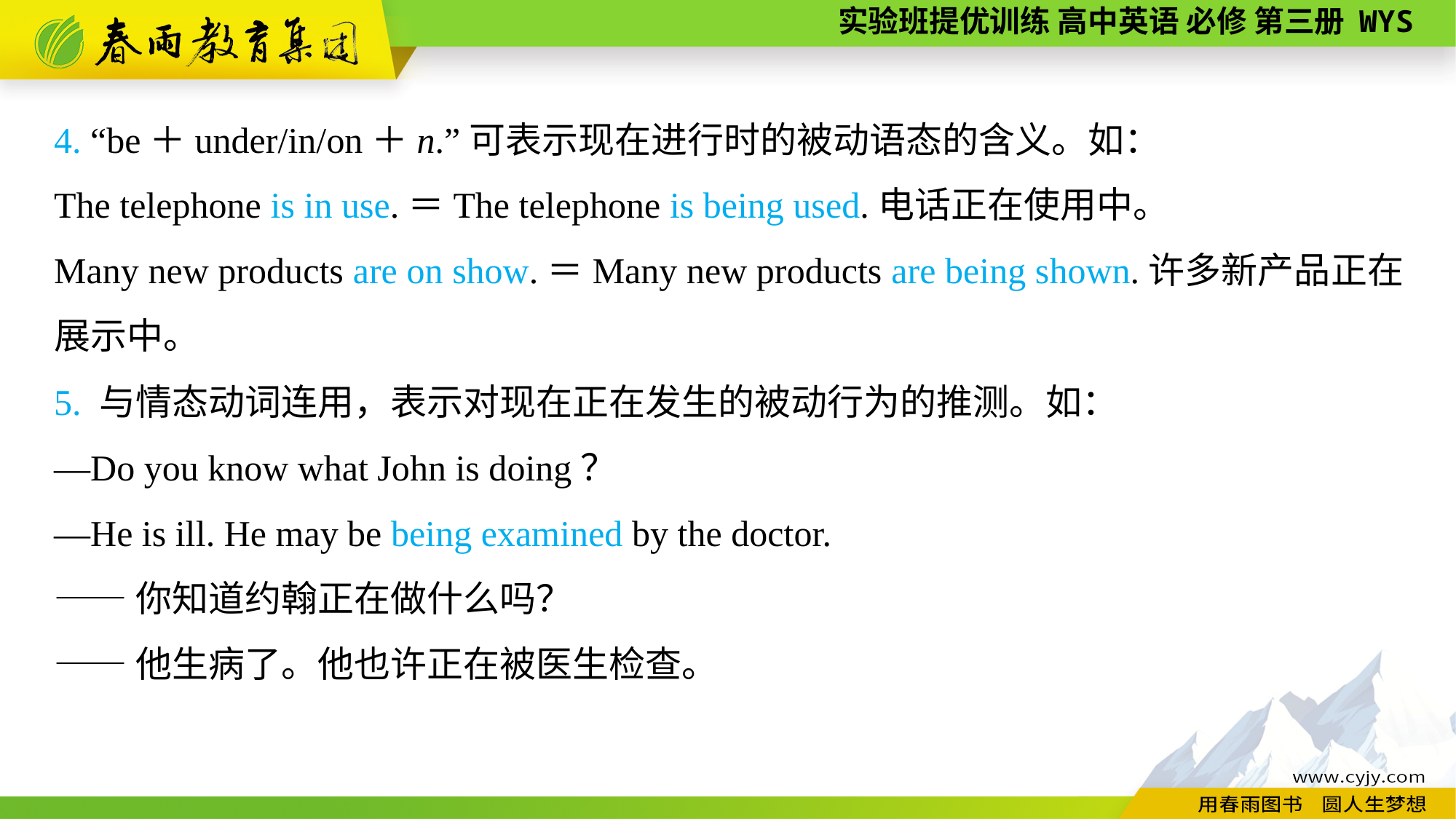

4. “be＋under/in/on＋n.”可表示现在进行时的被动语态的含义。如：
The telephone is in use.＝The telephone is being used.电话正在使用中。
Many new products are on show.＝Many new products are being shown.许多新产品正在展示中。
5. 与情态动词连用，表示对现在正在发生的被动行为的推测。如：
—Do you know what John is doing？
—He is ill. He may be being examined by the doctor.
——你知道约翰正在做什么吗？
——他生病了。他也许正在被医生检查。